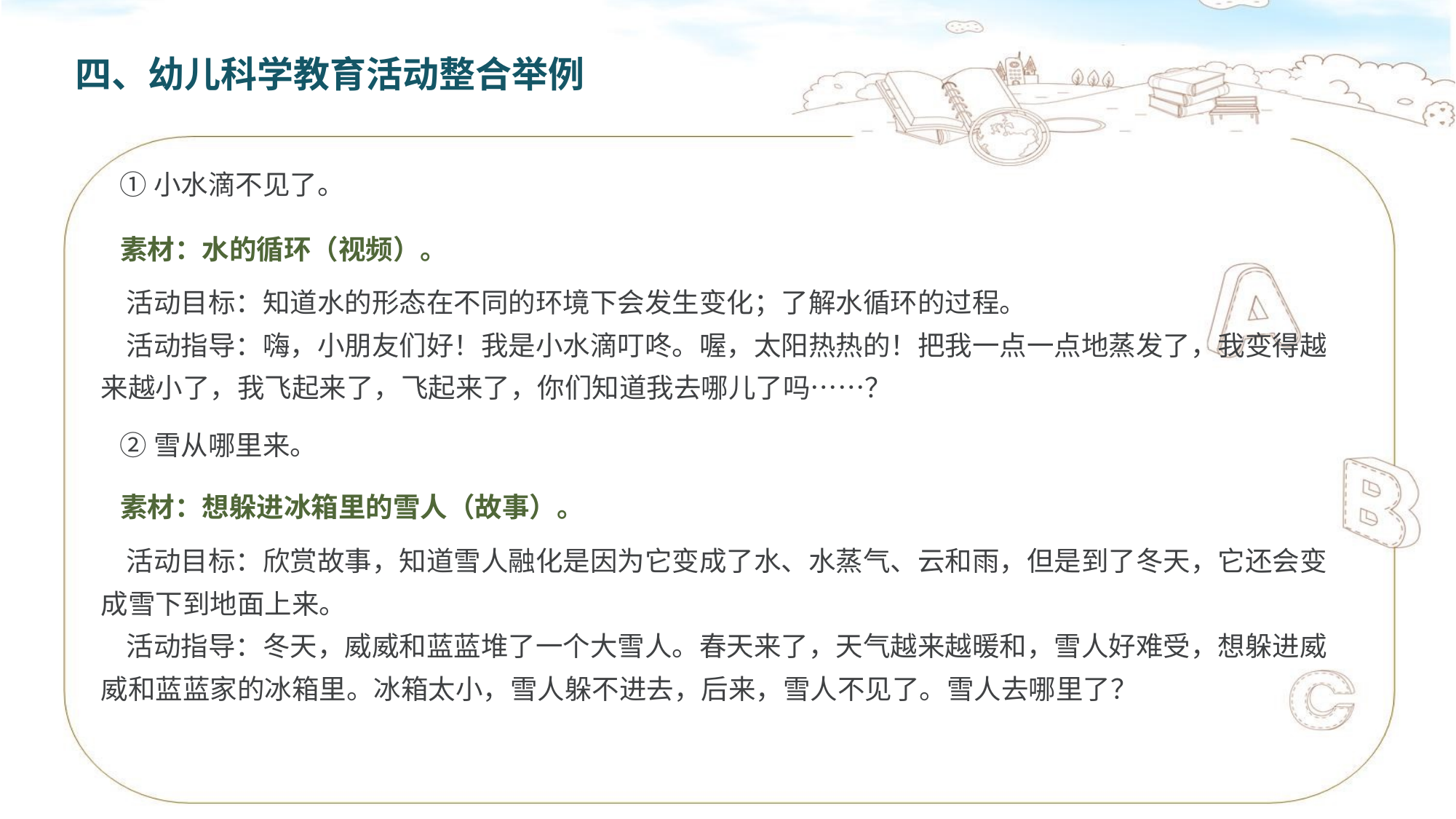

四、幼儿科学教育活动整合举例
   ①小水滴不见了。
素材：水的循环（视频）。
   活动目标：知道水的形态在不同的环境下会发生变化；了解水循环的过程。
   活动指导：嗨，小朋友们好！我是小水滴叮咚。喔，太阳热热的！把我一点一点地蒸发了，我变得越来越小了，我飞起来了，飞起来了，你们知道我去哪儿了吗……？
   ②雪从哪里来。
素材：想躲进冰箱里的雪人（故事）。
   活动目标：欣赏故事，知道雪人融化是因为它变成了水、水蒸气、云和雨，但是到了冬天，它还会变成雪下到地面上来。
   活动指导：冬天，威威和蓝蓝堆了一个大雪人。春天来了，天气越来越暖和，雪人好难受，想躲进威威和蓝蓝家的冰箱里。冰箱太小，雪人躲不进去，后来，雪人不见了。雪人去哪里了？